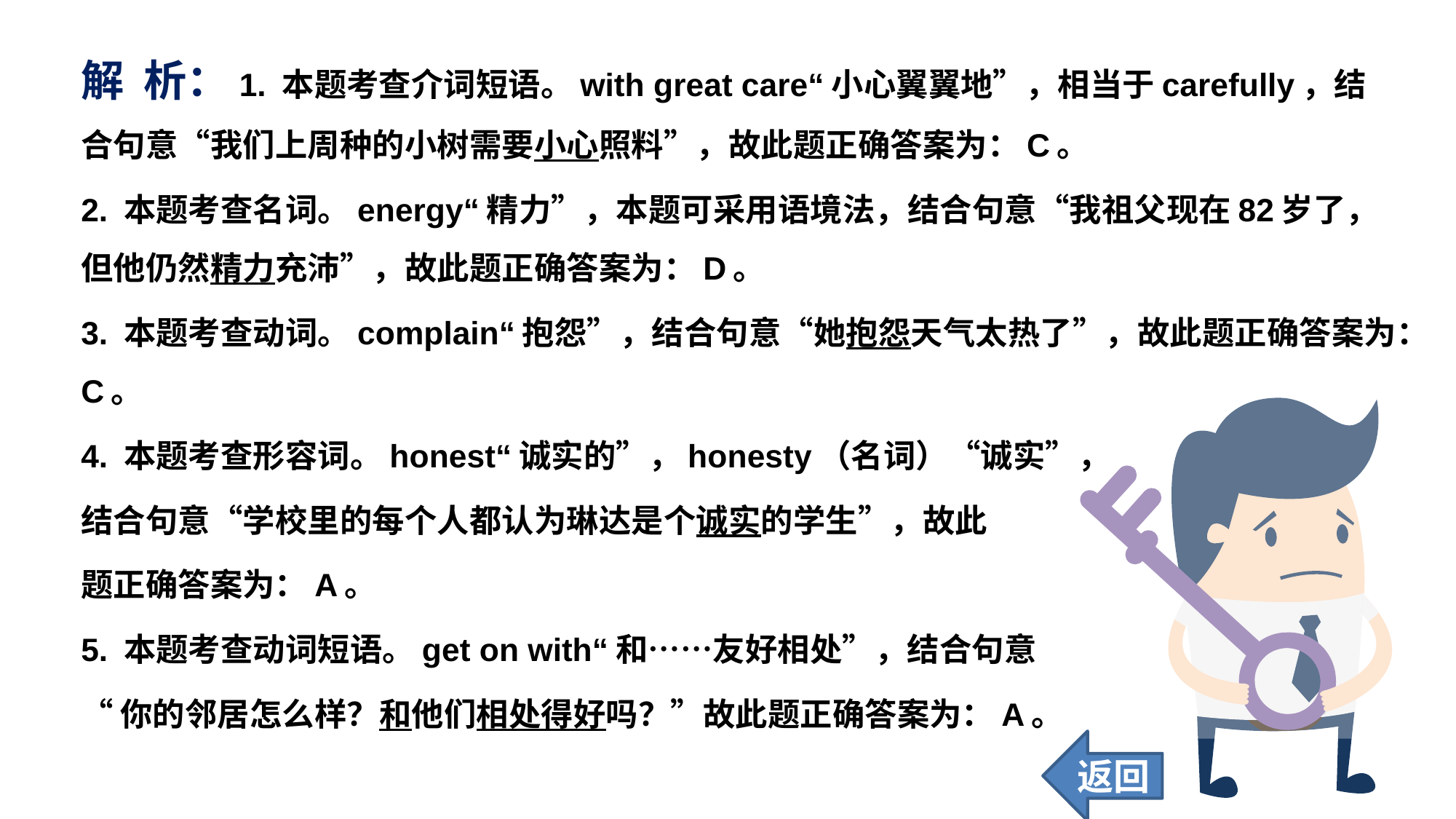

解  析：1. 本题考查介词短语。with great care“小心翼翼地”，相当于carefully，结合句意“我们上周种的小树需要小心照料”，故此题正确答案为：C。
2. 本题考查名词。energy“精力”，本题可采用语境法，结合句意“我祖父现在82岁了，但他仍然精力充沛”，故此题正确答案为：D。
3. 本题考查动词。complain“抱怨”，结合句意“她抱怨天气太热了”，故此题正确答案为：C。
4. 本题考查形容词。honest“诚实的”，honesty（名词）“诚实”，
结合句意“学校里的每个人都认为琳达是个诚实的学生”，故此
题正确答案为：A。
5. 本题考查动词短语。get on with“和……友好相处”，结合句意
“你的邻居怎么样？和他们相处得好吗？”故此题正确答案为：A。

返回
52